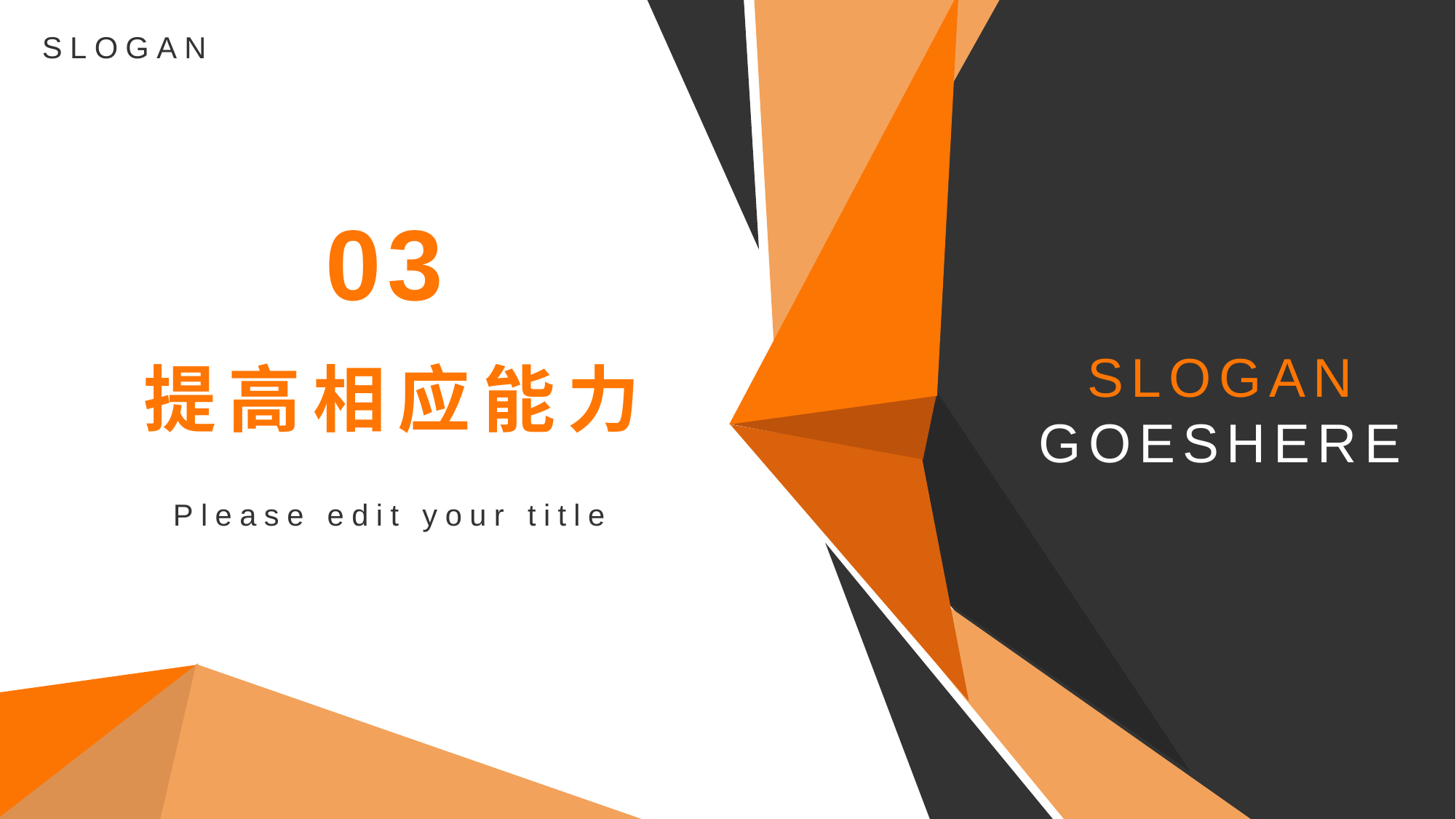

SLOGAN
03
SLOGAN
GOESHERE
提高相应能力

Please edit your title